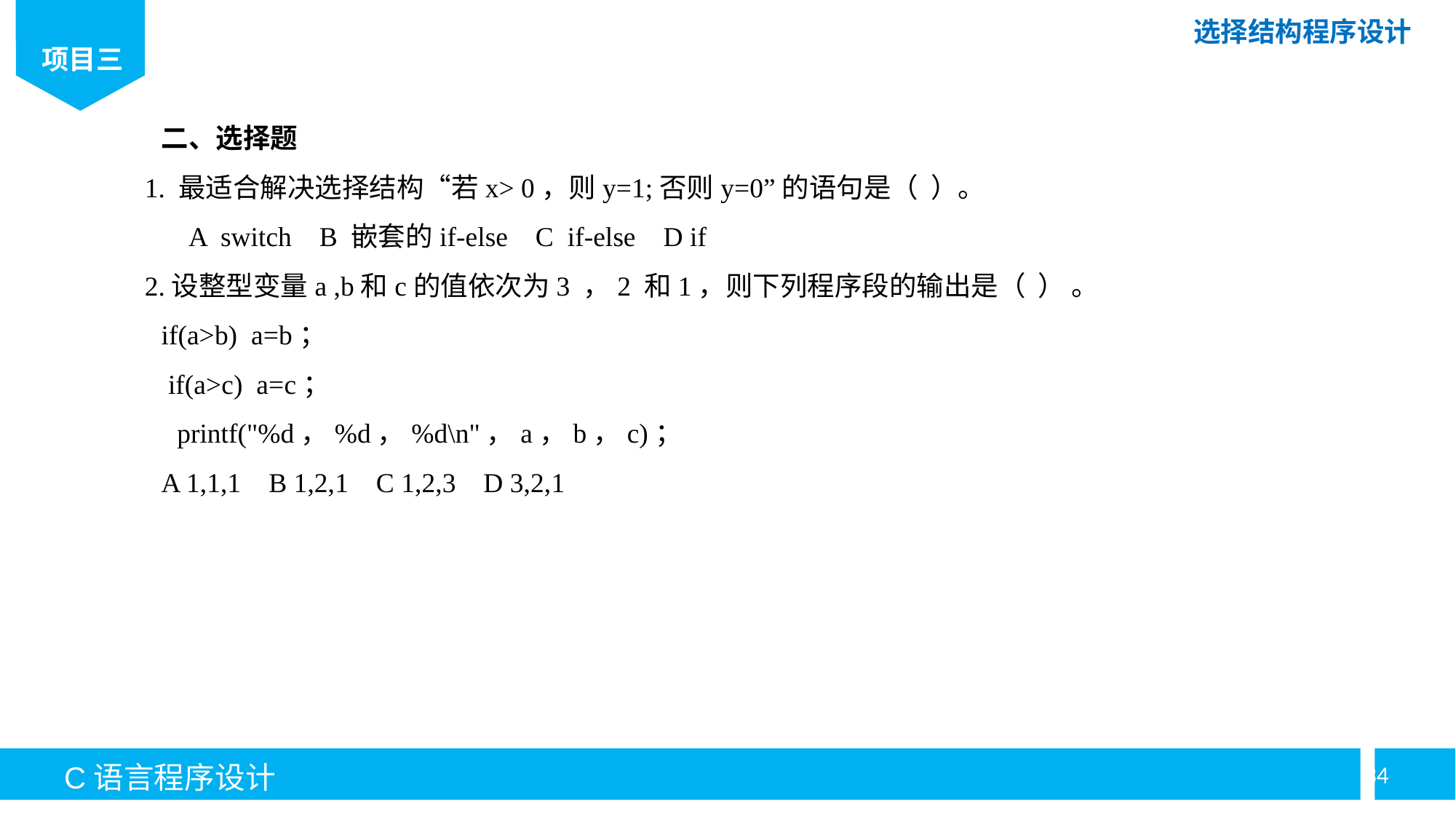

二、选择题
1. 最适合解决选择结构“若x> 0，则y=1;否则y=0”的语句是（  ）。
A  switch    B 嵌套的if-else    C  if-else    D if
2.设整型变量a ,b和c的值依次为3 ，2 和1，则下列程序段的输出是（  ） 。
if(a>b)  a=b；
 if(a>c)  a=c；
printf("%d，%d，%d\n"，a，b，c)；
A 1,1,1    B 1,2,1    C 1,2,3    D 3,2,1